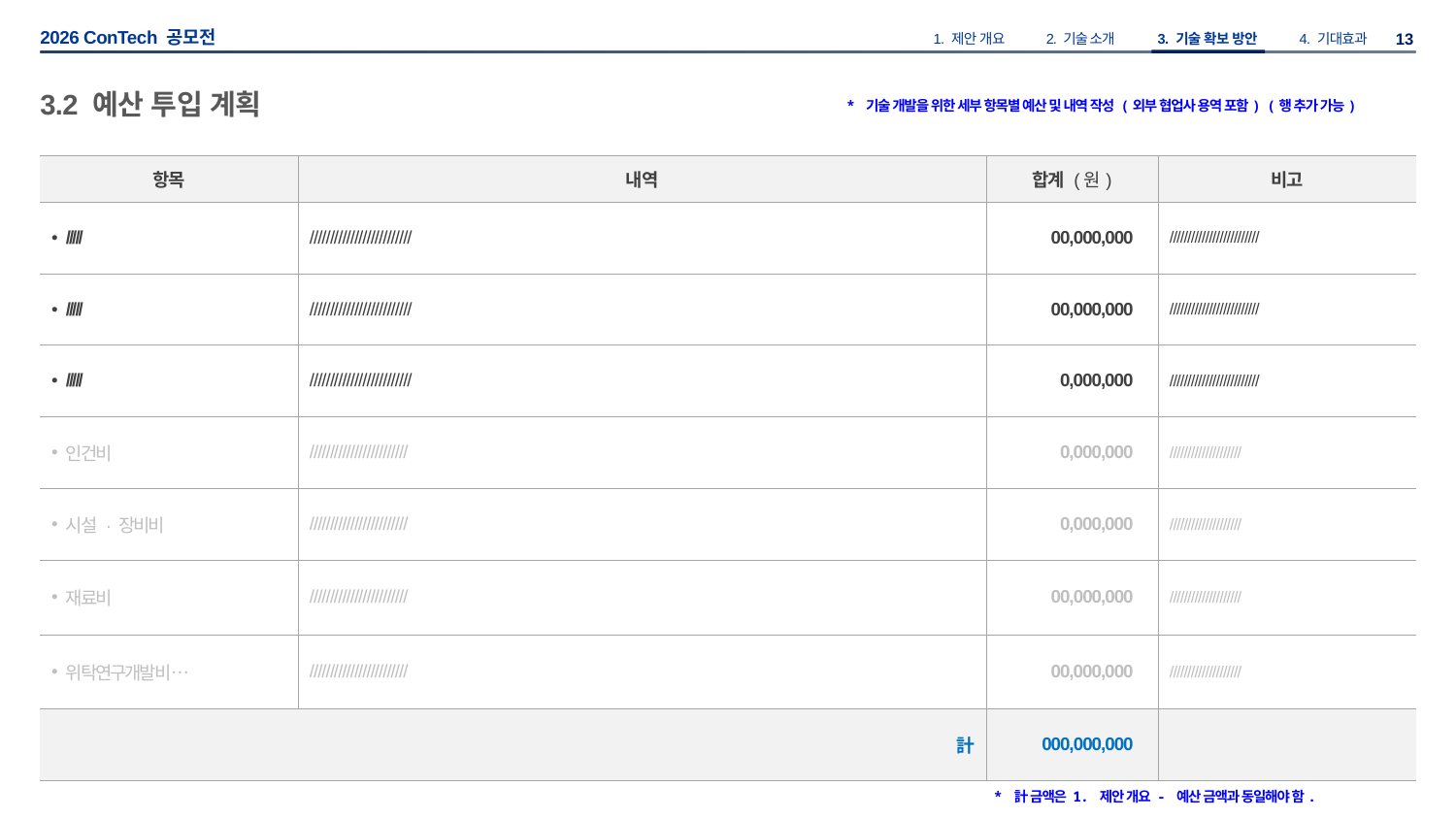

3.2 예산 투입 계획
* 기술 개발을 위한 세부 항목별 예산 및 내역 작성 (외부 협업사 용역 포함) (행 추가 가능)
| 항목 | 내역 | 합계 (원) | 비고 |
| --- | --- | --- | --- |
| ///// | ///////////////////////// | 00,000,000 | ///////////////////////// |
| ///// | ///////////////////////// | 00,000,000 | ///////////////////////// |
| ///// | ///////////////////////// | 0,000,000 | ///////////////////////// |
| 인건비 | //////////////////////// | 0,000,000 | //////////////////// |
| 시설 · 장비비 | //////////////////////// | 0,000,000 | //////////////////// |
| 재료비 | //////////////////////// | 00,000,000 | //////////////////// |
| 위탁연구개발비… | //////////////////////// | 00,000,000 | //////////////////// |
| 計 |  | 000,000,000 |  |
* 計 금액은 1. 제안 개요 - 예산 금액과 동일해야 함.